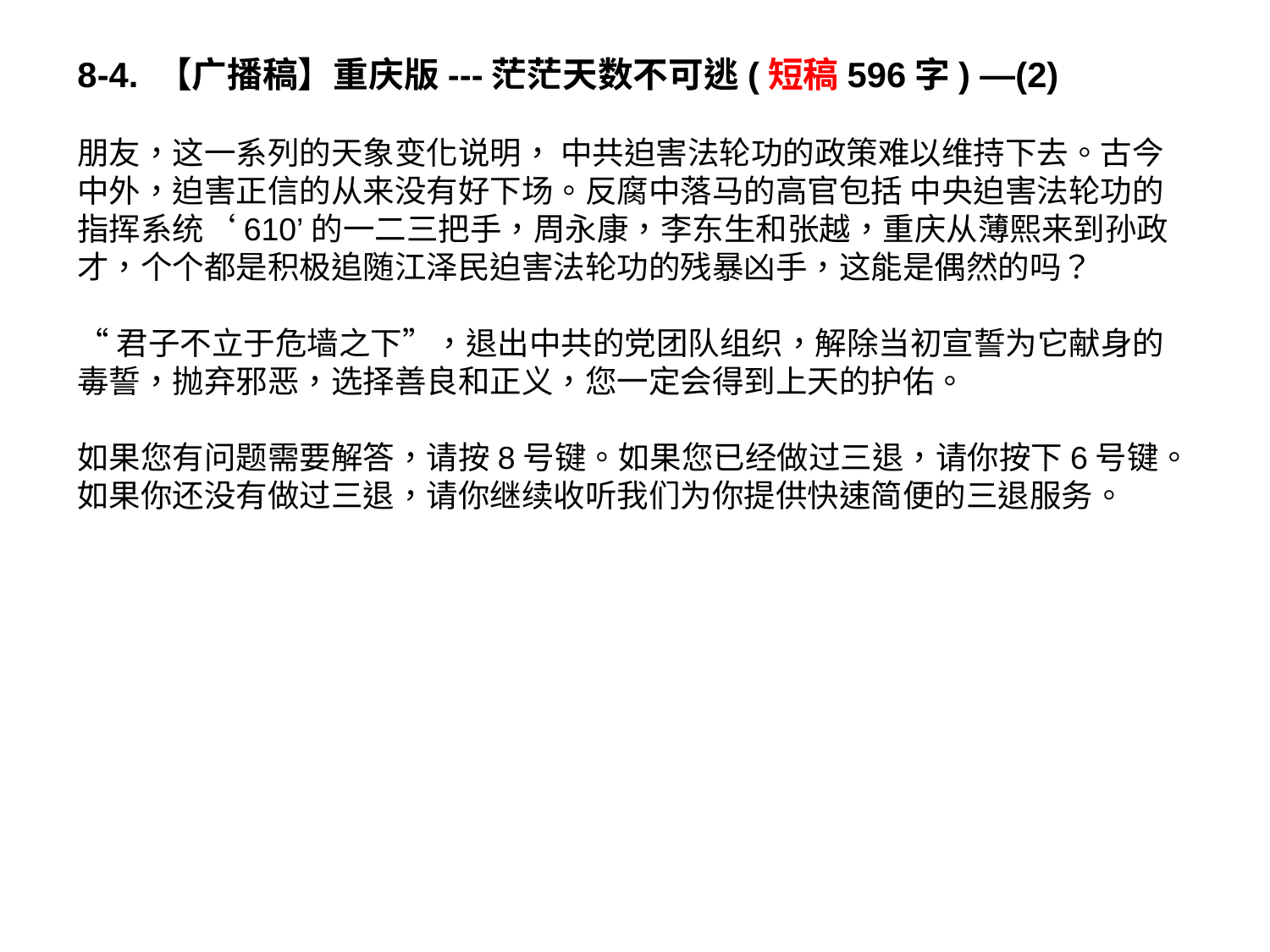

8-4. 【广播稿】重庆版---茫茫天数不可逃(短稿596字) —(2)

朋友，这一系列的天象变化说明， 中共迫害法轮功的政策难以维持下去。古今中外，迫害正信的从来没有好下场。反腐中落马的高官包括 中央迫害法轮功的指挥系统‘610’的一二三把手，周永康，李东生和张越，重庆从薄熙来到孙政才，个个都是积极追随江泽民迫害法轮功的残暴凶手，这能是偶然的吗？

“君子不立于危墙之下”，退出中共的党团队组织，解除当初宣誓为它献身的毒誓，抛弃邪恶，选择善良和正义，您一定会得到上天的护佑。

如果您有问题需要解答，请按8号键。如果您已经做过三退，请你按下6号键。如果你还没有做过三退，请你继续收听我们为你提供快速简便的三退服务。